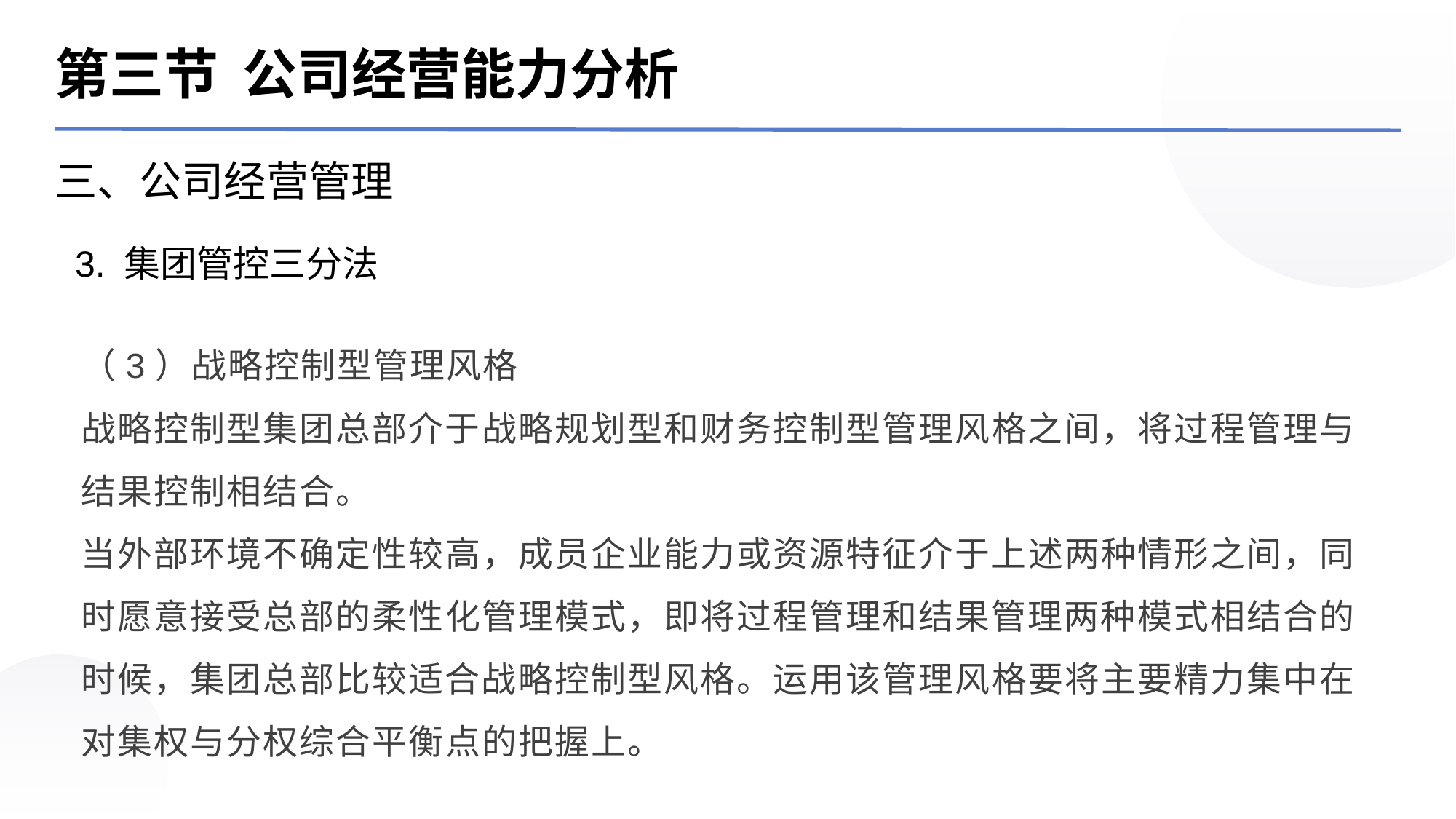

第三节  公司经营能力分析
三、公司经营管理
3. 集团管控三分法
（3）战略控制型管理风格
战略控制型集团总部介于战略规划型和财务控制型管理风格之间，将过程管理与结果控制相结合。
当外部环境不确定性较高，成员企业能力或资源特征介于上述两种情形之间，同时愿意接受总部的柔性化管理模式，即将过程管理和结果管理两种模式相结合的时候，集团总部比较适合战略控制型风格。运用该管理风格要将主要精力集中在对集权与分权综合平衡点的把握上。

64